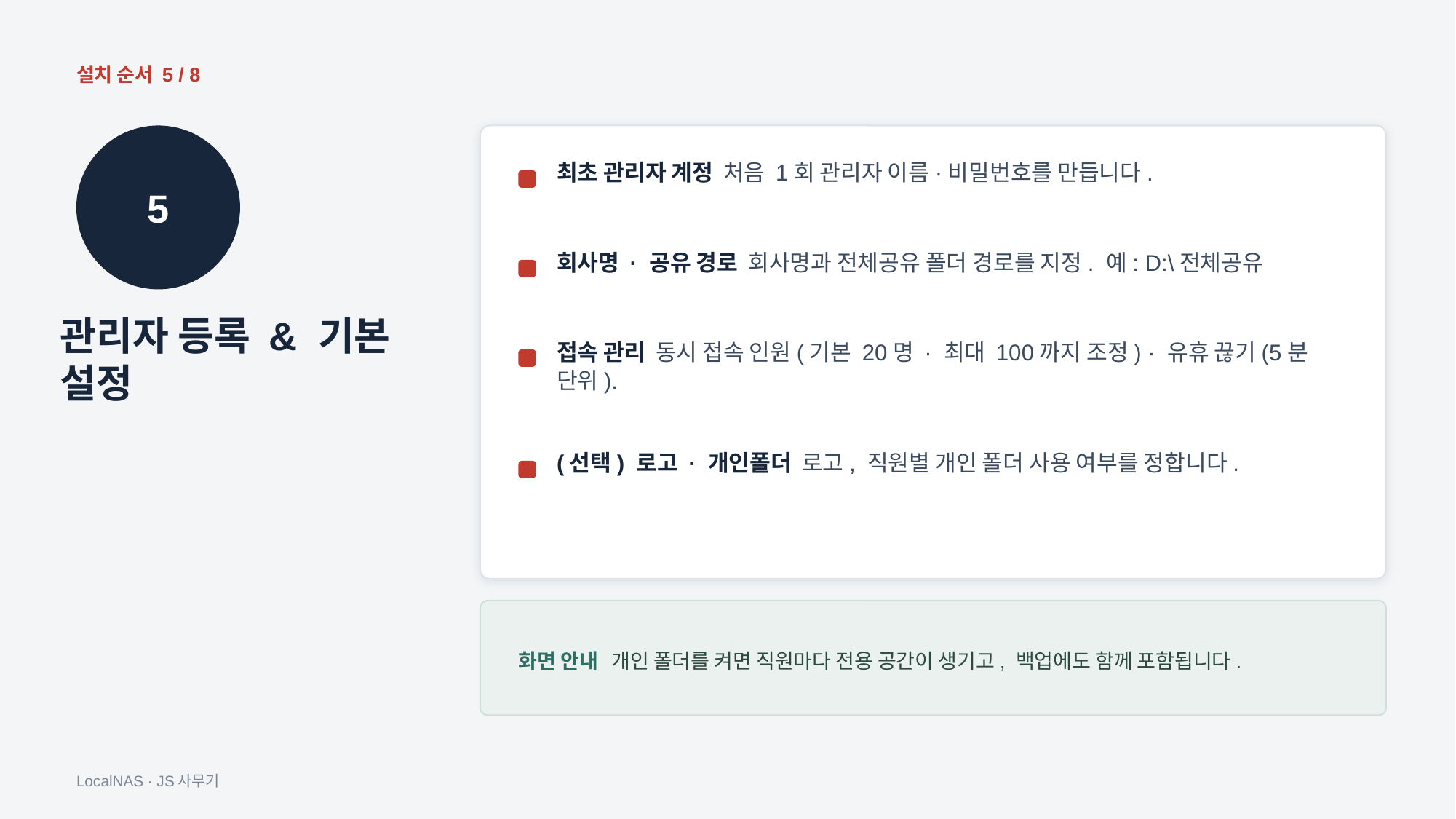

설치 순서 5 / 8

5

최초 관리자 계정  처음 1회 관리자 이름·비밀번호를 만듭니다.

회사명 · 공유 경로  회사명과 전체공유 폴더 경로를 지정. 예: D:\전체공유

관리자 등록 & 기본 설정
접속 관리  동시 접속 인원(기본 20명 · 최대 100까지 조정) · 유휴 끊기(5분 단위).

(선택) 로고 · 개인폴더  로고, 직원별 개인 폴더 사용 여부를 정합니다.

화면 안내   개인 폴더를 켜면 직원마다 전용 공간이 생기고, 백업에도 함께 포함됩니다.
LocalNAS · JS사무기